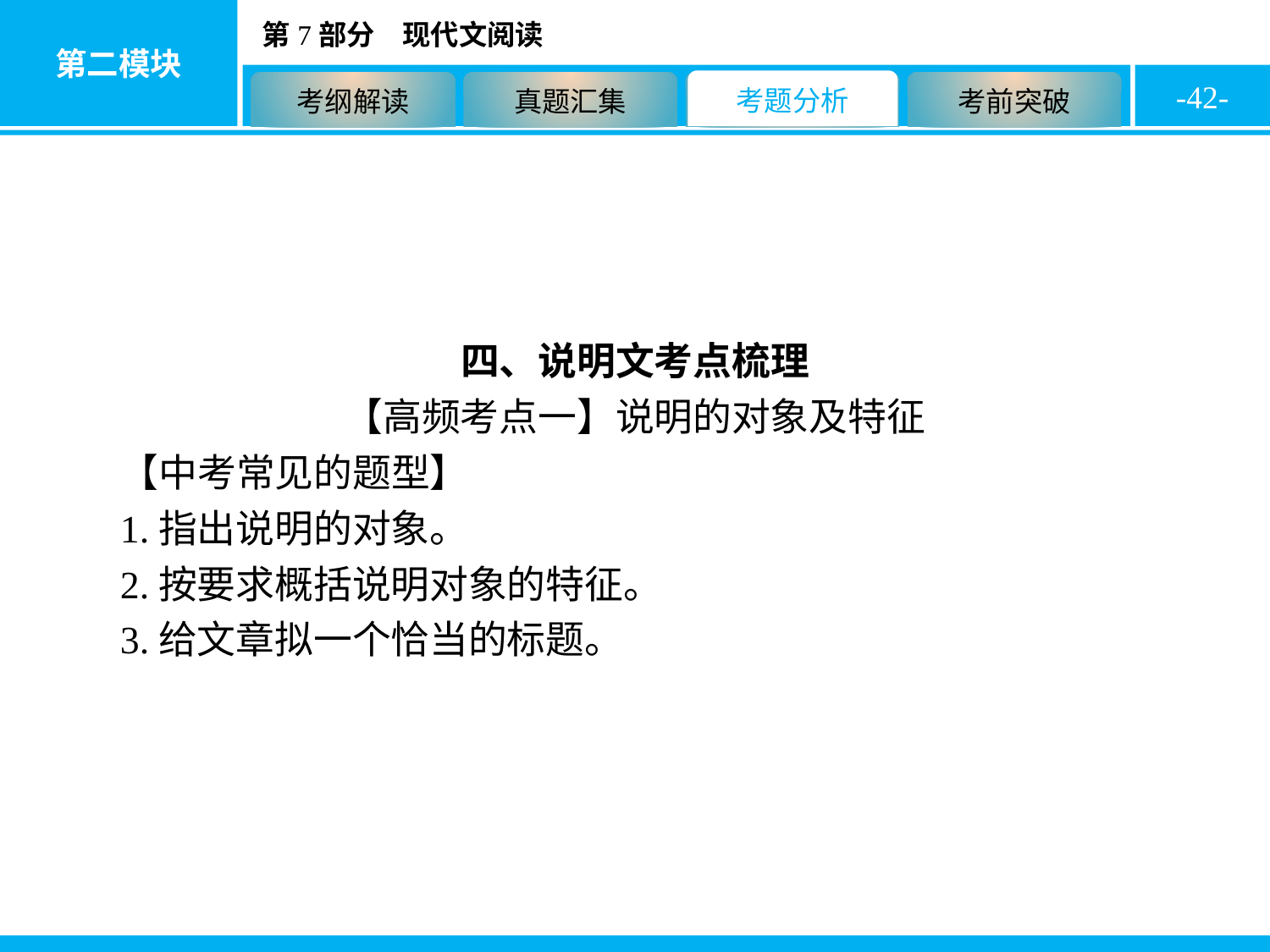

-42-
四、说明文考点梳理
【高频考点一】说明的对象及特征
【中考常见的题型】
1.指出说明的对象。
2.按要求概括说明对象的特征。
3.给文章拟一个恰当的标题。